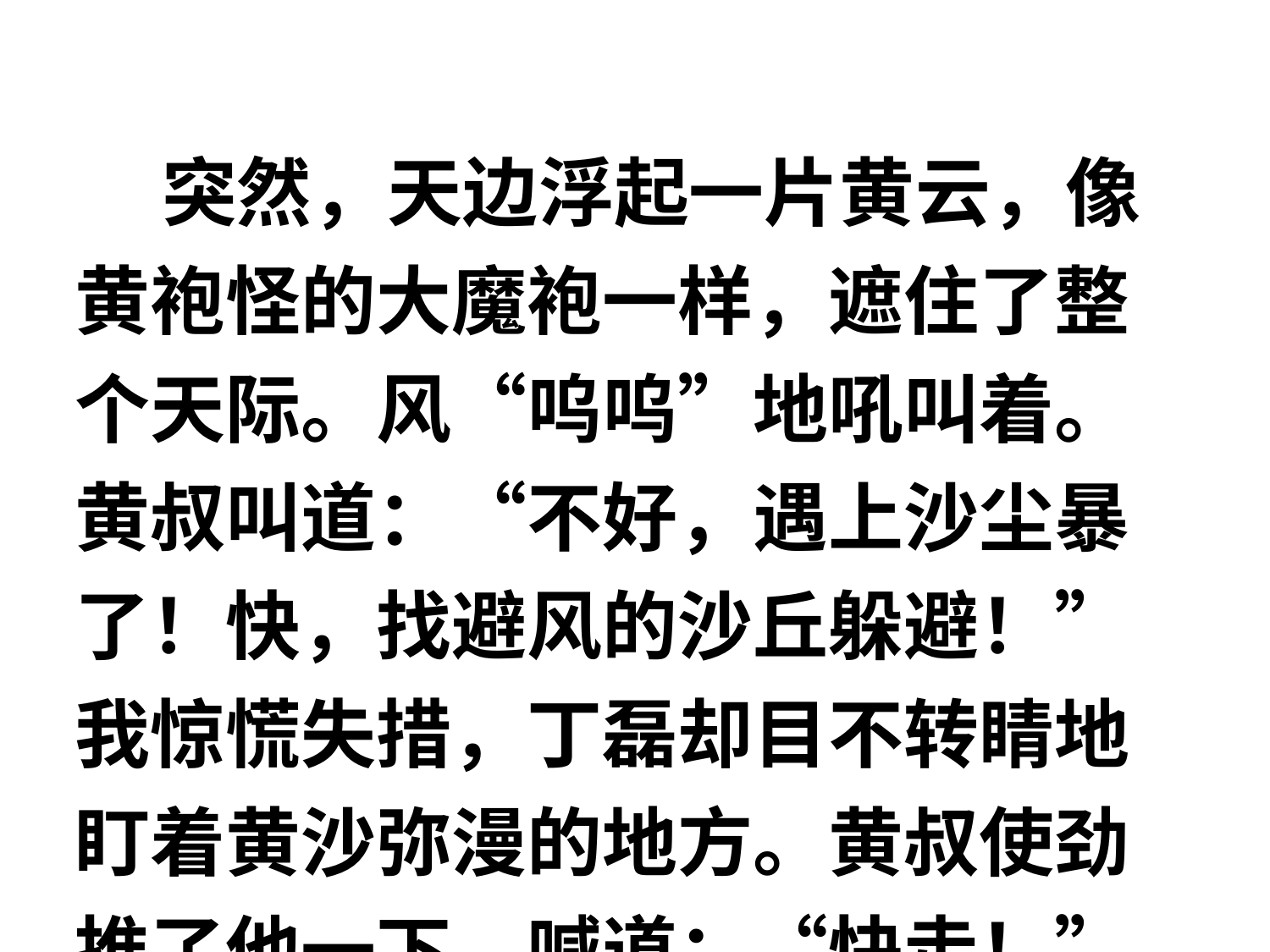

突然，天边浮起一片黄云，像黄袍怪的大魔袍一样，遮住了整个天际。风“呜呜”地吼叫着。黄叔叫道：“不好，遇上沙尘暴了！快，找避风的沙丘躲避！”我惊慌失措，丁磊却目不转睛地盯着黄沙弥漫的地方。黄叔使劲推了他一下，喊道：“快走！”我们牵着骆驼，找到了一处沙丘，趴在沙地上。